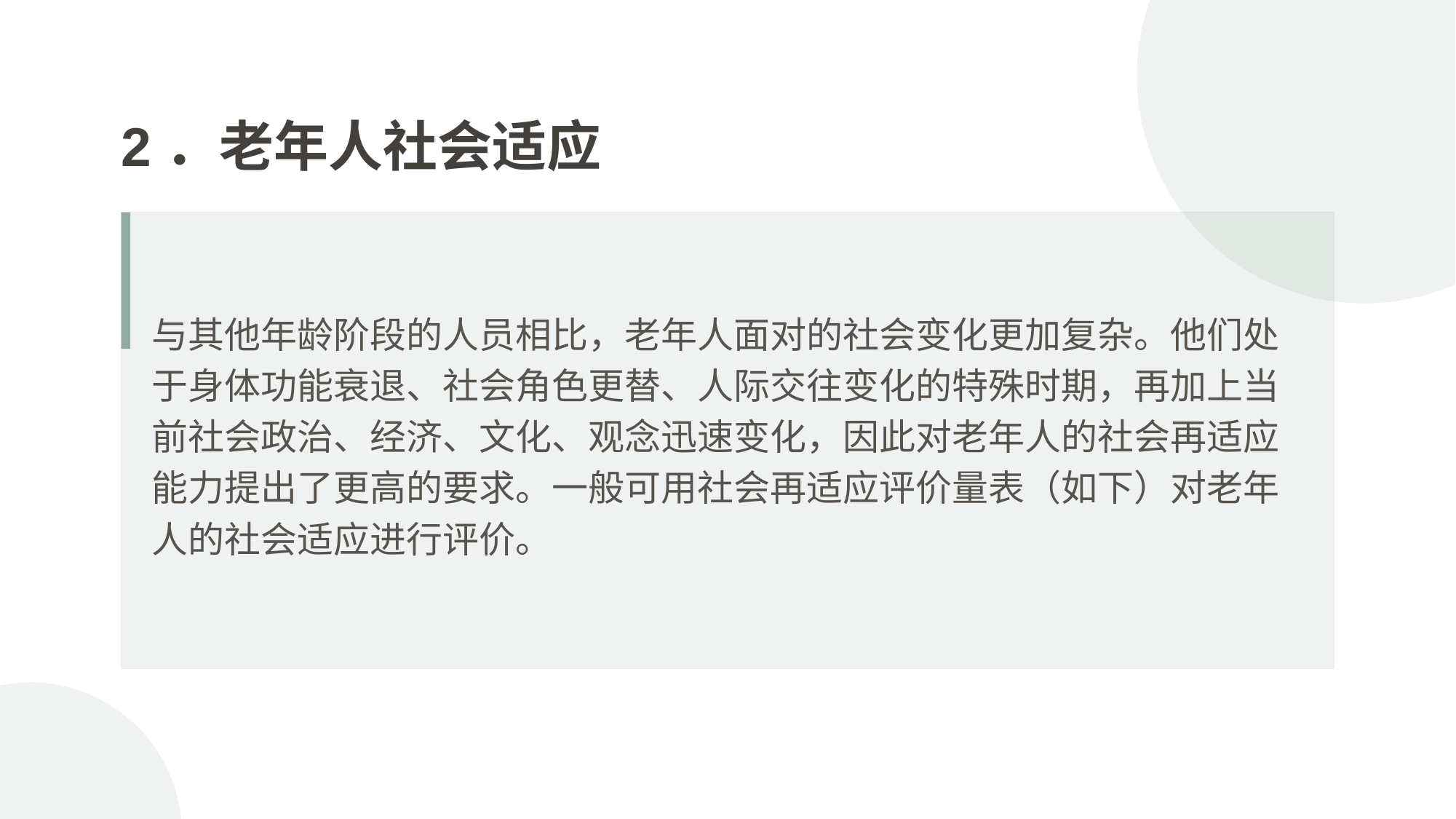

2．老年人社会适应

与其他年龄阶段的人员相比，老年人面对的社会变化更加复杂。他们处于身体功能衰退、社会角色更替、人际交往变化的特殊时期，再加上当前社会政治、经济、文化、观念迅速变化，因此对老年人的社会再适应能力提出了更高的要求。一般可用社会再适应评价量表（如下）对老年人的社会适应进行评价。